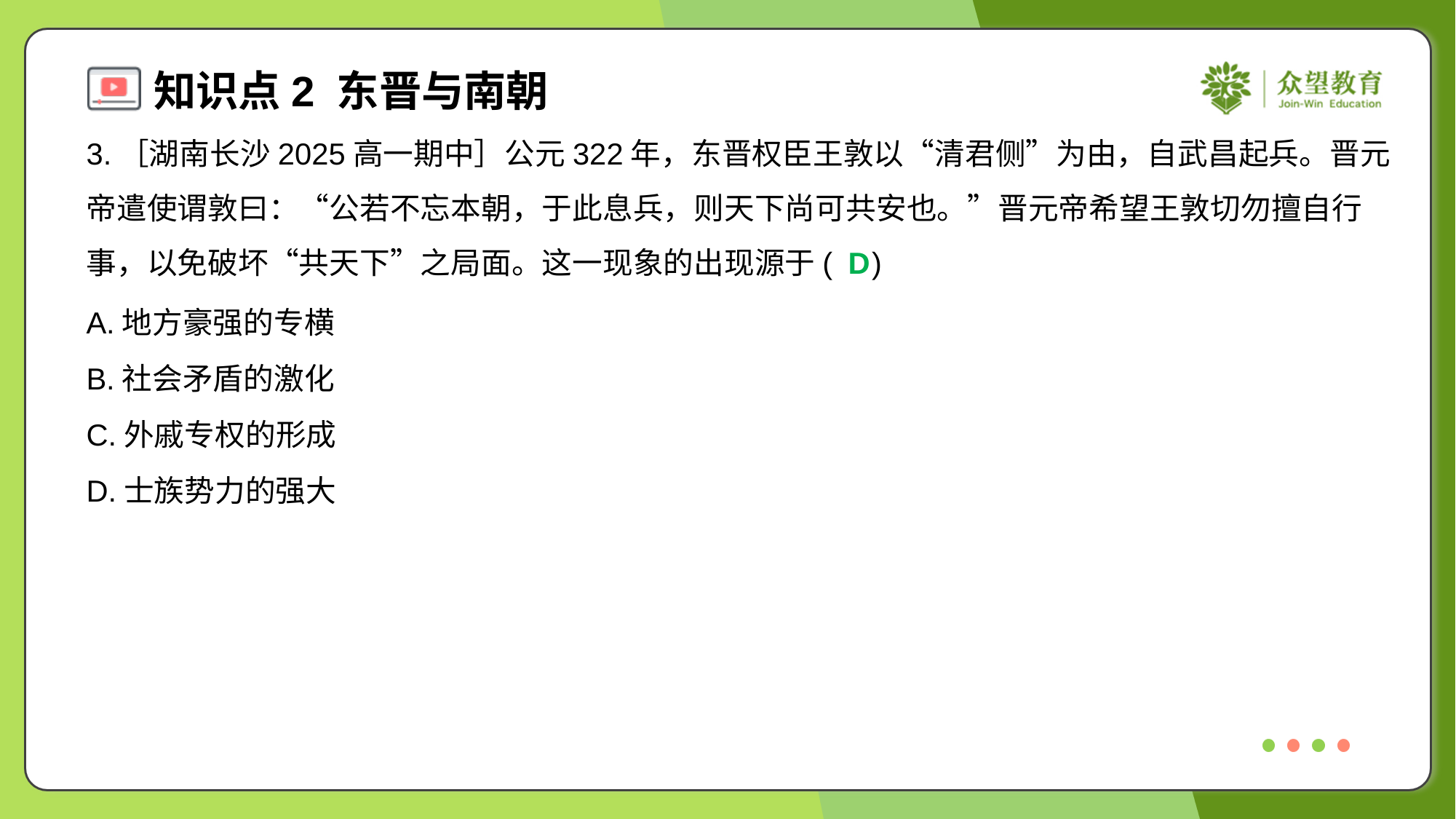

3.［湖南长沙2025高一期中］公元322年，东晋权臣王敦以“清君侧”为由，自武昌起兵。晋元
帝遣使谓敦曰：“公若不忘本朝，于此息兵，则天下尚可共安也。”晋元帝希望王敦切勿擅自行
事，以免破坏“共天下”之局面。这一现象的出现源于(     )
D
A.地方豪强的专横
B.社会矛盾的激化
C.外戚专权的形成
D.士族势力的强大